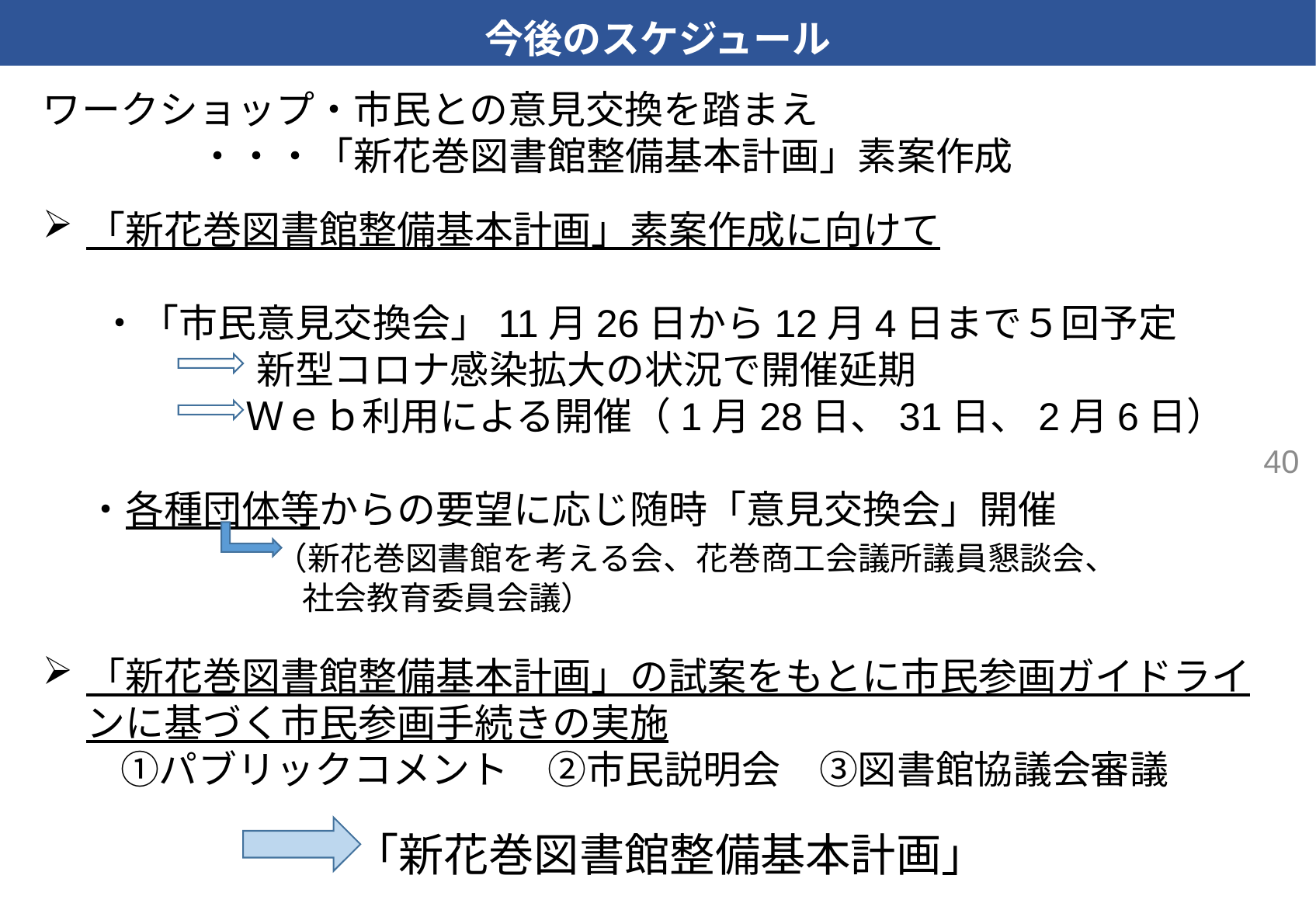

今後のスケジュール
ワークショップ・市民との意見交換を踏まえ
　　　　・・・「新花巻図書館整備基本計画」素案作成

「新花巻図書館整備基本計画」素案作成に向けて

・「市民意見交換会」11月26日から12月4日まで５回予定
　　　　新型コロナ感染拡大の状況で開催延期
　　　　　 Ｗｅｂ利用による開催（1月28日、31日、2月6日）

    ・各種団体等からの要望に応じ随時「意見交換会」開催
　　　　　　（新花巻図書館を考える会、花巻商工会議所議員懇談会、
　　　　　　　　社会教育委員会議）

「新花巻図書館整備基本計画」の試案をもとに市民参画ガイドラインに基づく市民参画手続きの実施
　　①パブリックコメント　②市民説明会　③図書館協議会審議

　　　　　　　　「新花巻図書館整備基本計画」

40